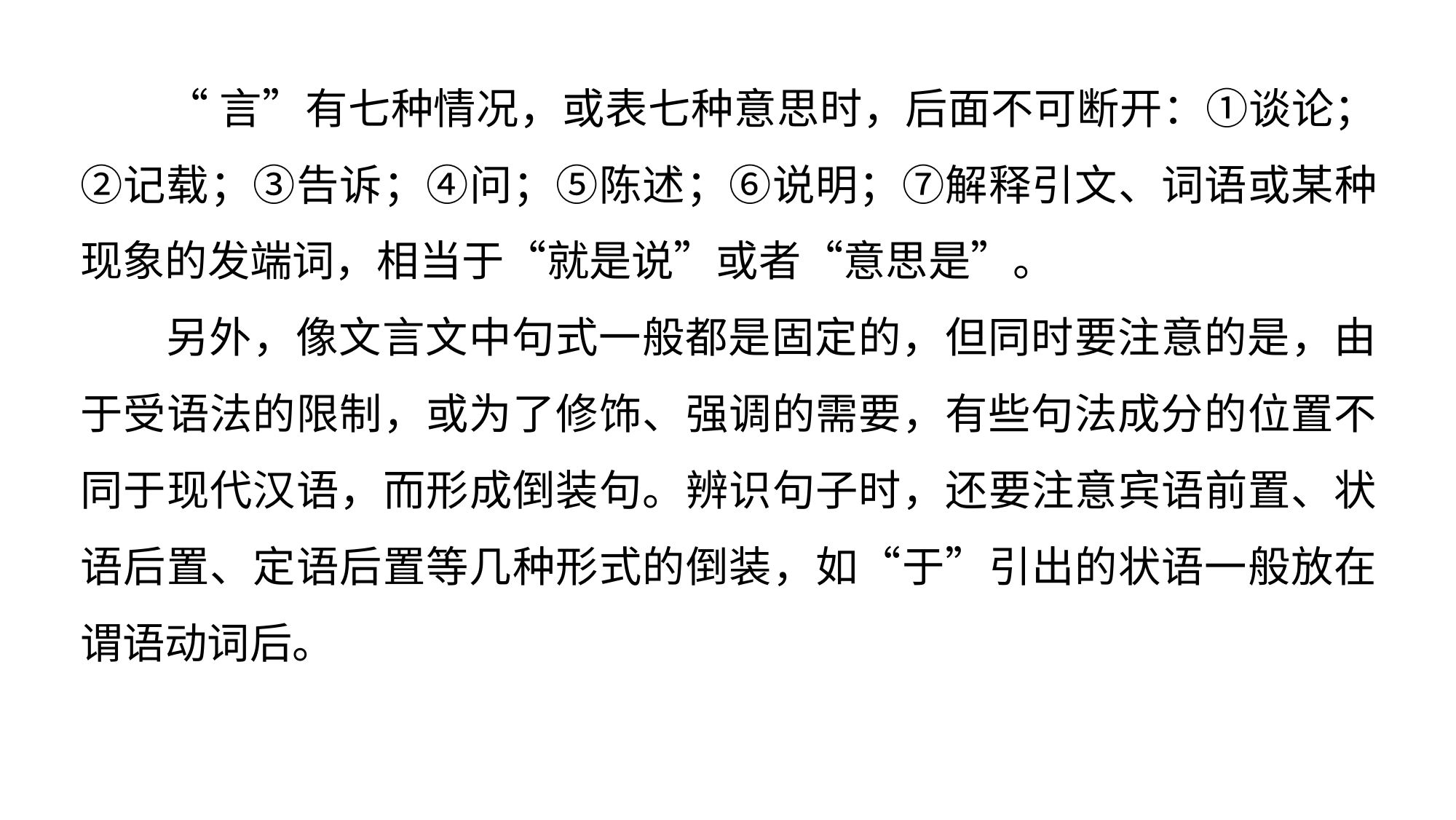

“言”有七种情况，或表七种意思时，后面不可断开：①谈论；②记载；③告诉；④问；⑤陈述；⑥说明；⑦解释引文、词语或某种现象的发端词，相当于“就是说”或者“意思是”。
另外，像文言文中句式一般都是固定的，但同时要注意的是，由于受语法的限制，或为了修饰、强调的需要，有些句法成分的位置不同于现代汉语，而形成倒装句。辨识句子时，还要注意宾语前置、状语后置、定语后置等几种形式的倒装，如“于”引出的状语一般放在谓语动词后。